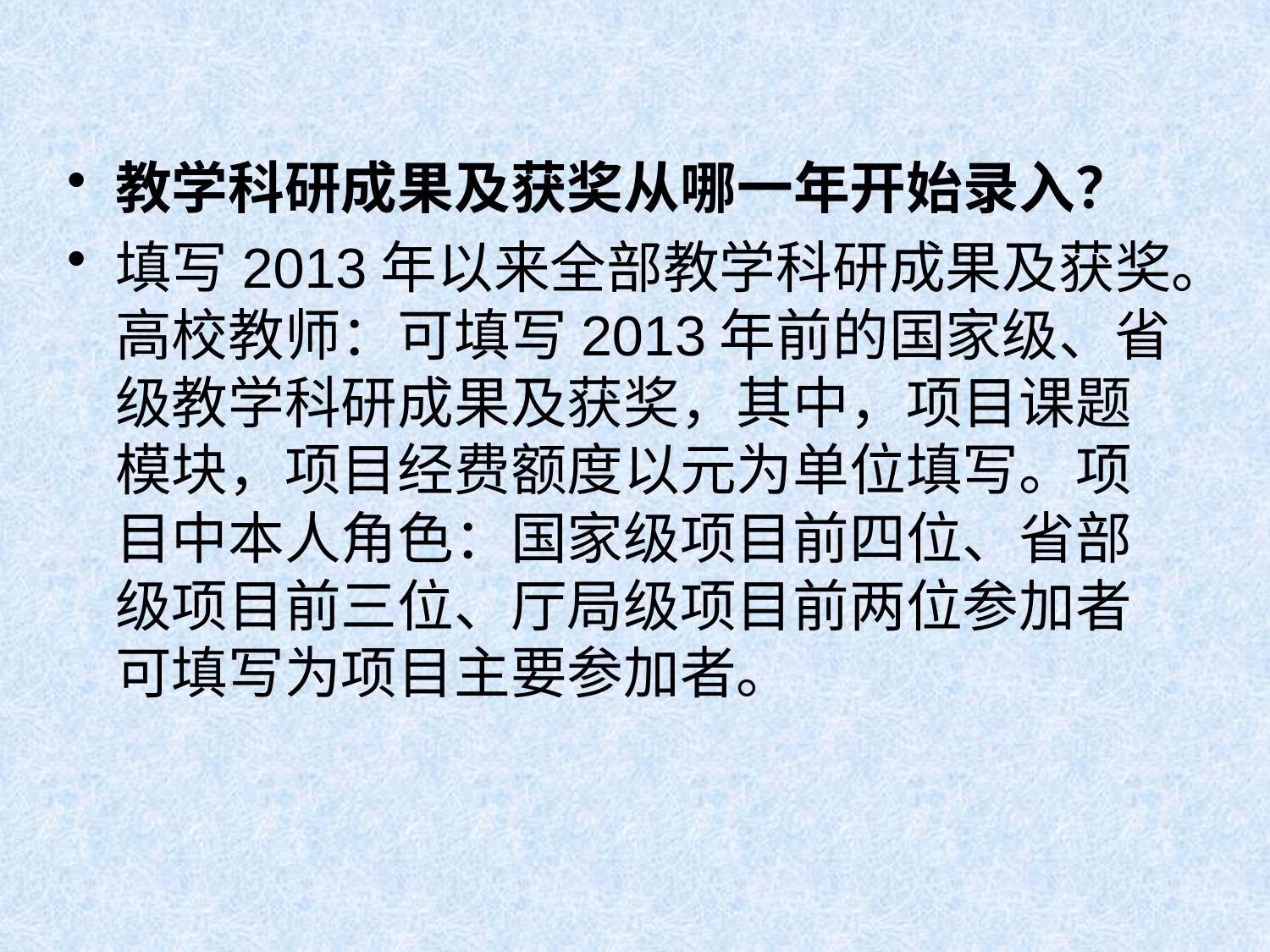

教学科研成果及获奖从哪一年开始录入？
填写2013年以来全部教学科研成果及获奖。高校教师：可填写2013年前的国家级、省级教学科研成果及获奖，其中，项目课题模块，项目经费额度以元为单位填写。项目中本人角色：国家级项目前四位、省部级项目前三位、厅局级项目前两位参加者可填写为项目主要参加者。